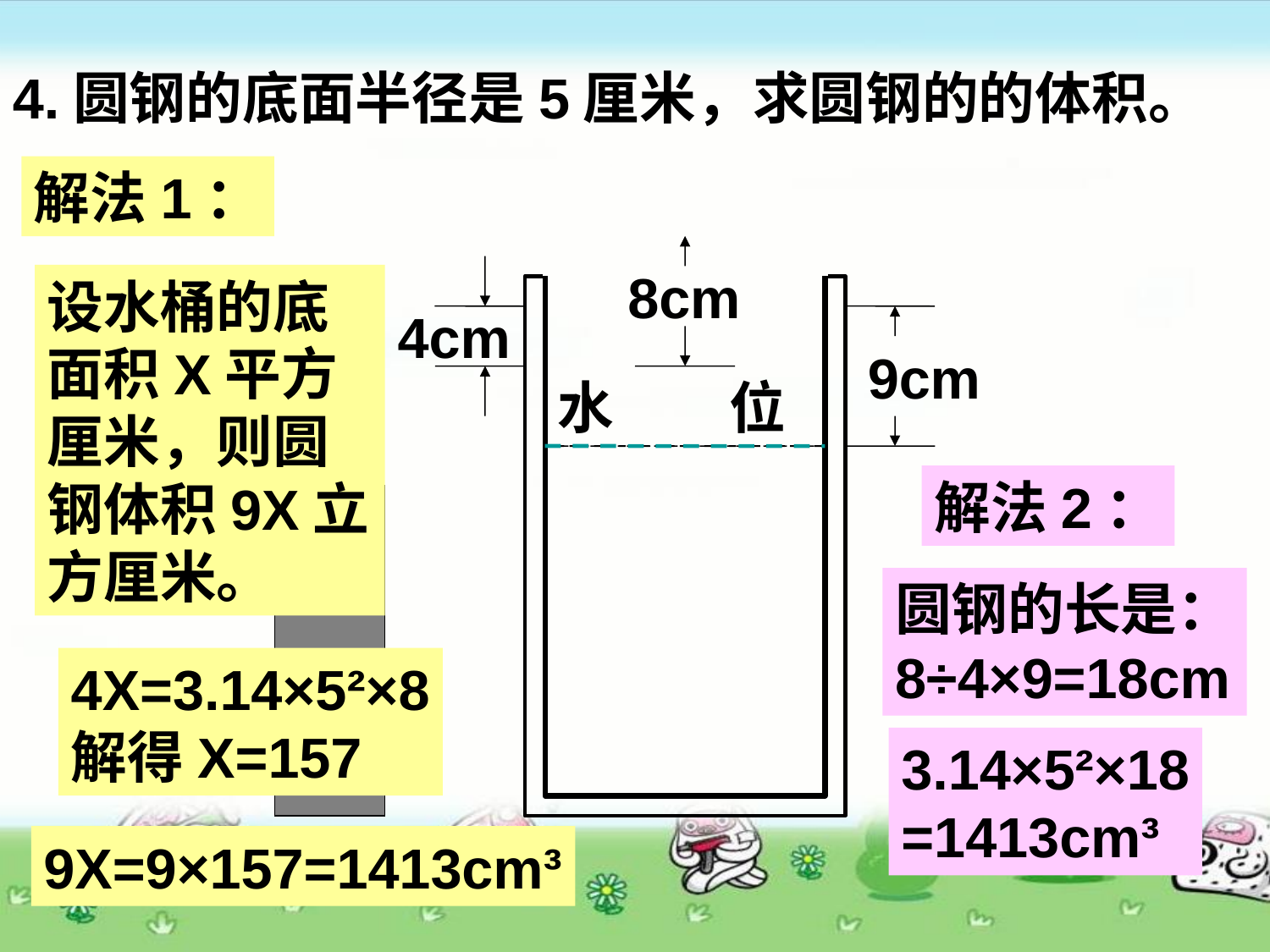

4.圆钢的底面半径是5厘米，求圆钢的的体积。
解法1：

8cm
设水桶的底面积X平方厘米，则圆钢体积9X立方厘米。

4cm

9cm

水         位

解法2：

圆钢的长是：
8÷4×9=18cm
4X=3.14×5²×8
解得X=157
3.14×5²×18
=1413cm³
9X=9×157=1413cm³